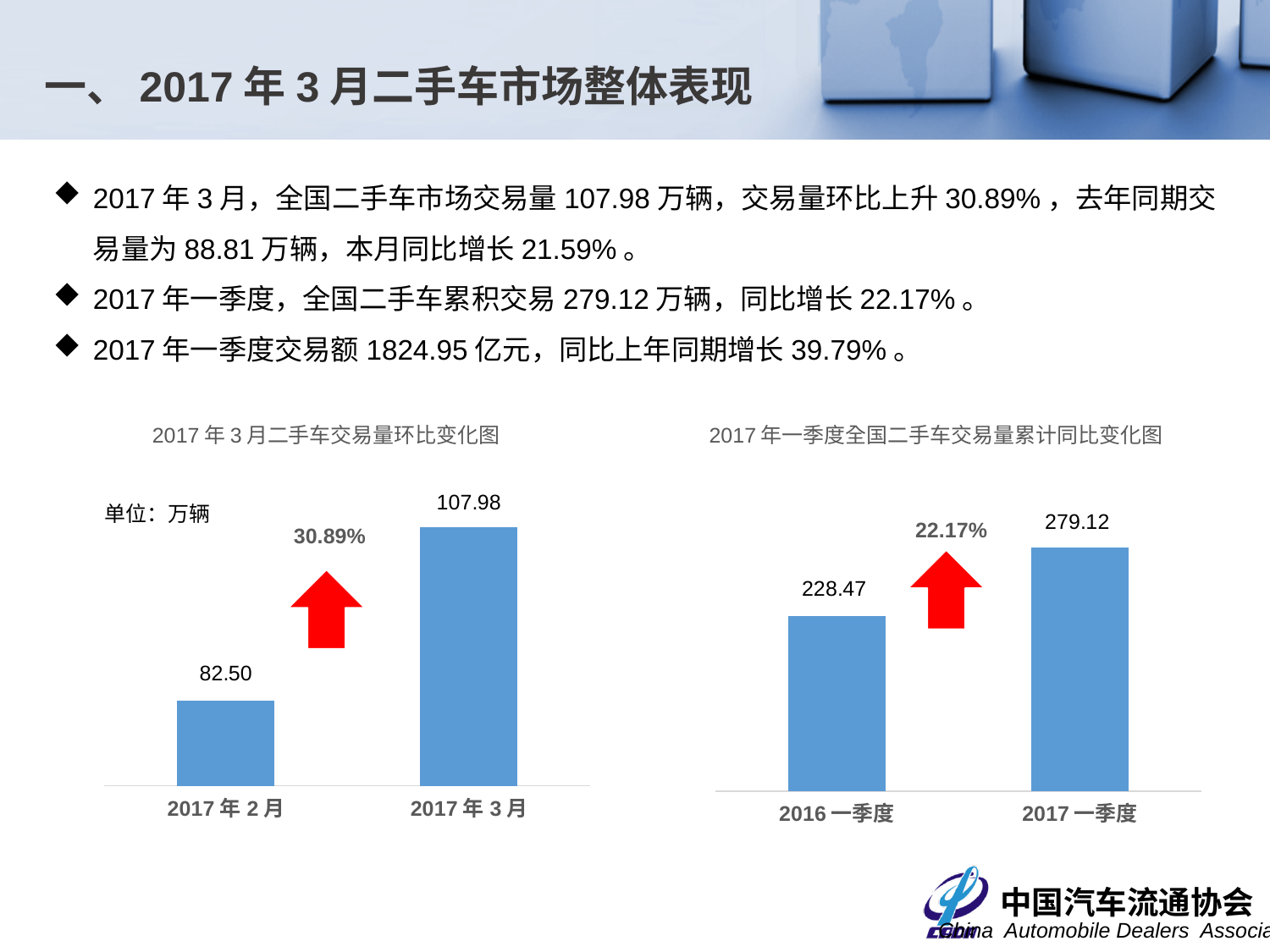

一、2017年3月二手车市场整体表现
2017年3月，全国二手车市场交易量107.98万辆，交易量环比上升30.89%，去年同期交易量为88.81万辆，本月同比增长21.59%。
2017年一季度，全国二手车累积交易279.12万辆，同比增长22.17%。
2017年一季度交易额1824.95亿元，同比上年同期增长39.79%。

### Chart: 2017年3月二手车交易量环比变化图

| Category |  |
|---|---|
| 42767 | 82.5003 |
| 42795 | 107.9808 |

### Chart: 2017年一季度全国二手车交易量累计同比变化图

| Category |  |
|---|---|
| 2016一季度 | 228.47 |
| 2017一季度 | 279.12 |
单位：万辆
22.17%
30.89%